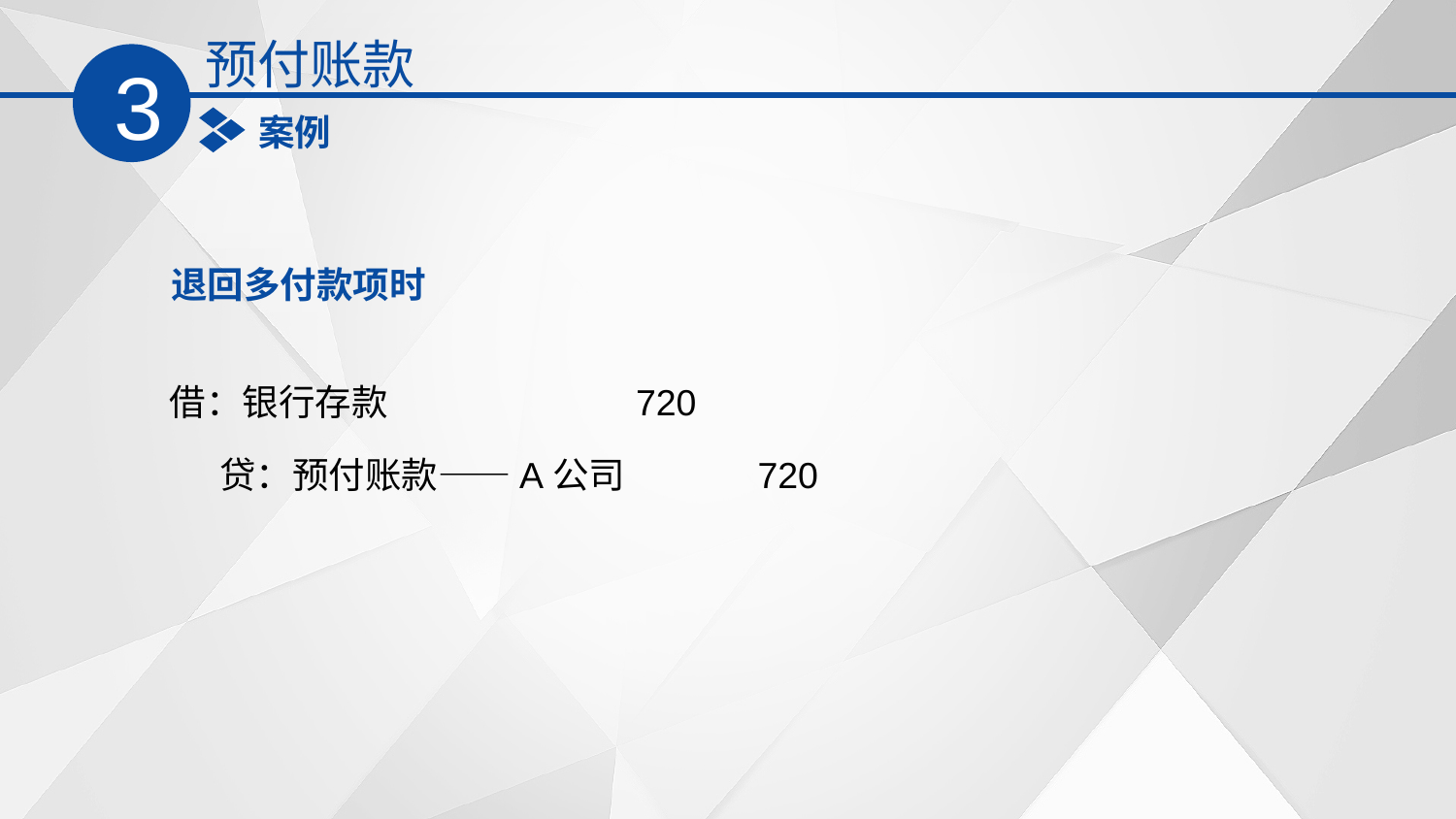

预付账款
3

案例

退回多付款项时
借：银行存款                             720
     贷：预付账款——A公司               720